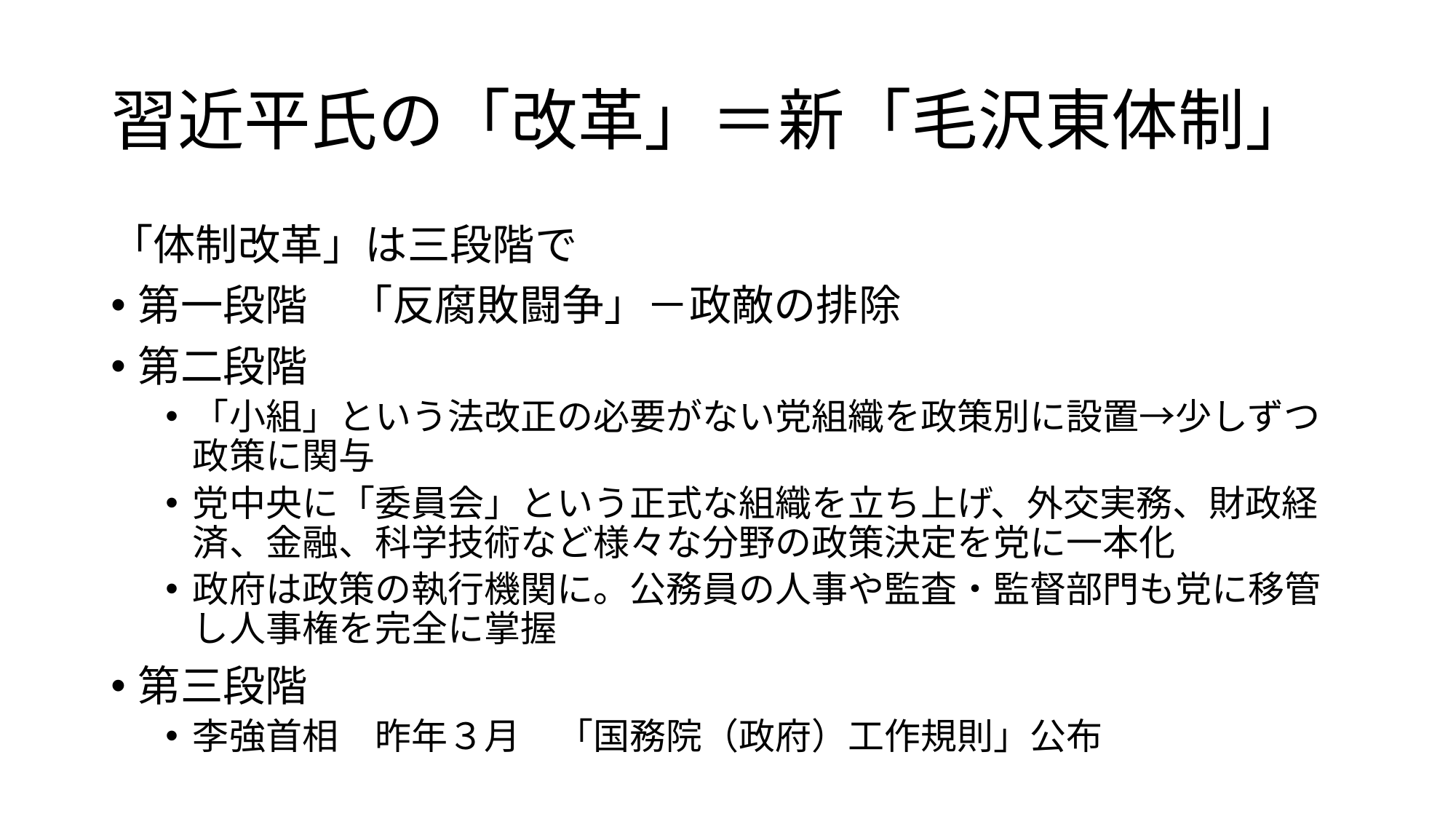

# 習近平氏の「改革」＝新「毛沢東体制」
「体制改革」は三段階で
第一段階　「反腐敗闘争」－政敵の排除
第二段階
「小組」という法改正の必要がない党組織を政策別に設置→少しずつ政策に関与
党中央に「委員会」という正式な組織を立ち上げ、外交実務、財政経済、金融、科学技術など様々な分野の政策決定を党に一本化
政府は政策の執行機関に。公務員の人事や監査・監督部門も党に移管し人事権を完全に掌握
第三段階
李強首相　昨年３月　「国務院（政府）工作規則」公布